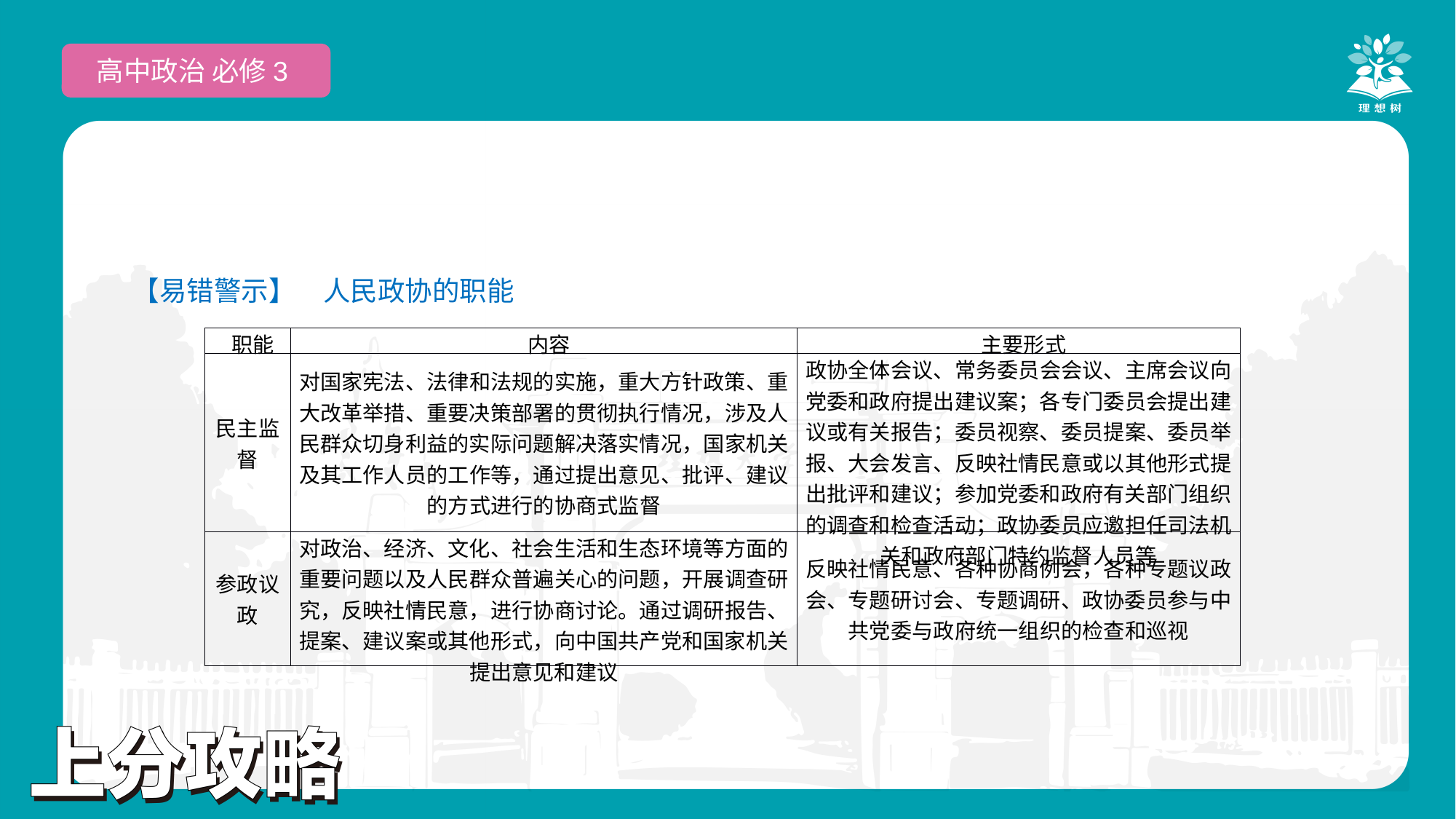

高中政治 必修3
【易错警示】　人民政协的职能
| 职能 | 内容 | 主要形式 |
| --- | --- | --- |
| 民主监督 | 对国家宪法、法律和法规的实施，重大方针政策、重大改革举措、重要决策部署的贯彻执行情况，涉及人民群众切身利益的实际问题解决落实情况，国家机关及其工作人员的工作等，通过提出意见、批评、建议的方式进行的协商式监督 | 政协全体会议、常务委员会会议、主席会议向党委和政府提出建议案；各专门委员会提出建议或有关报告；委员视察、委员提案、委员举报、大会发言、反映社情民意或以其他形式提出批评和建议；参加党委和政府有关部门组织的调查和检查活动；政协委员应邀担任司法机关和政府部门特约监督人员等 |
| 参政议政 | 对政治、经济、文化、社会生活和生态环境等方面的重要问题以及人民群众普遍关心的问题，开展调查研究，反映社情民意，进行协商讨论。通过调研报告、提案、建议案或其他形式，向中国共产党和国家机关提出意见和建议 | 反映社情民意、各种协商例会，各种专题议政会、专题研讨会、专题调研、政协委员参与中共党委与政府统一组织的检查和巡视 |